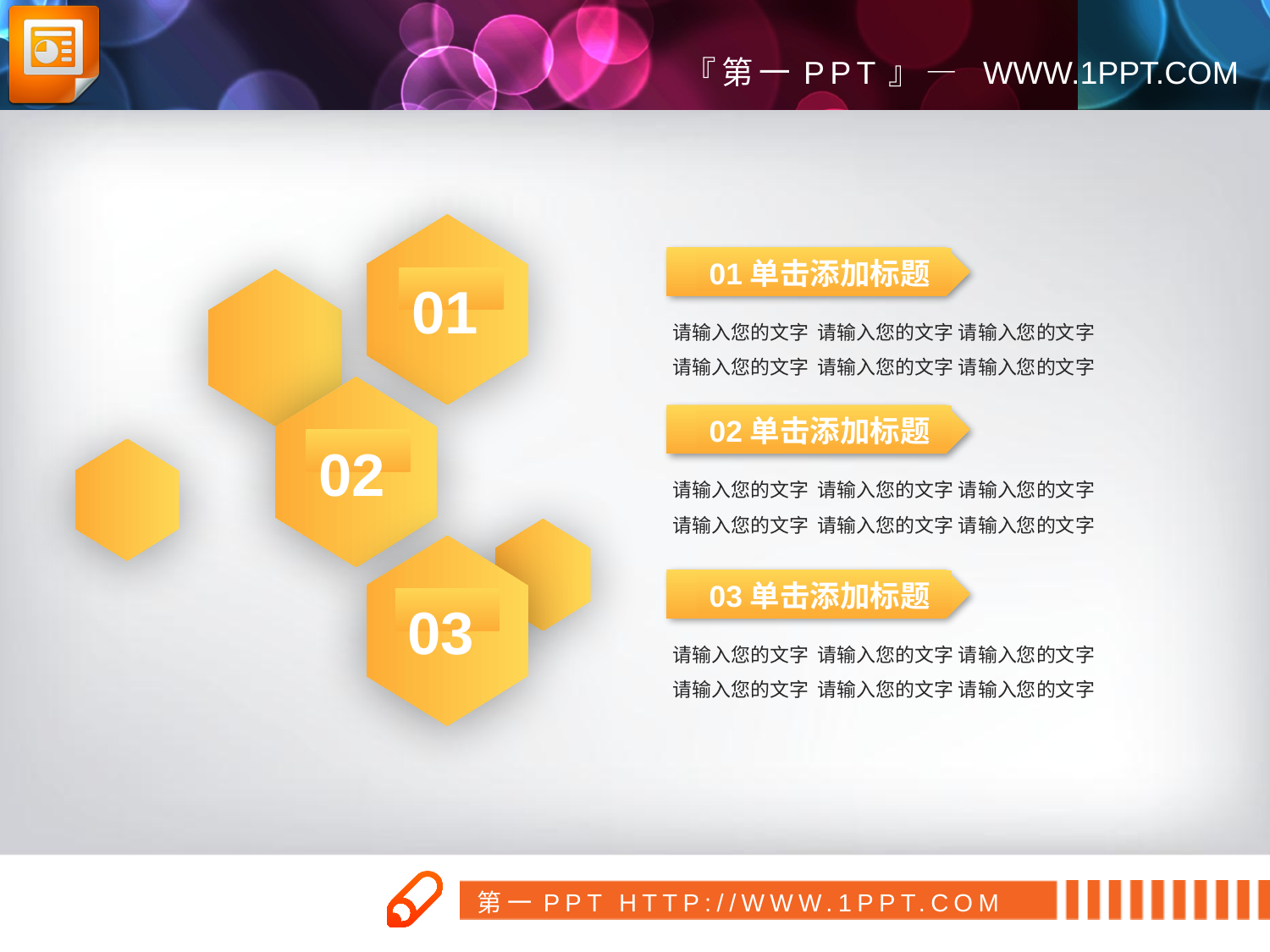

01

01单击添加标题

请输入您的文字  请输入您的文字 请输入您的文字
请输入您的文字  请输入您的文字 请输入您的文字

02

02单击添加标题

请输入您的文字  请输入您的文字 请输入您的文字
请输入您的文字  请输入您的文字 请输入您的文字

03

03单击添加标题
请输入您的文字  请输入您的文字 请输入您的文字
请输入您的文字  请输入您的文字 请输入您的文字